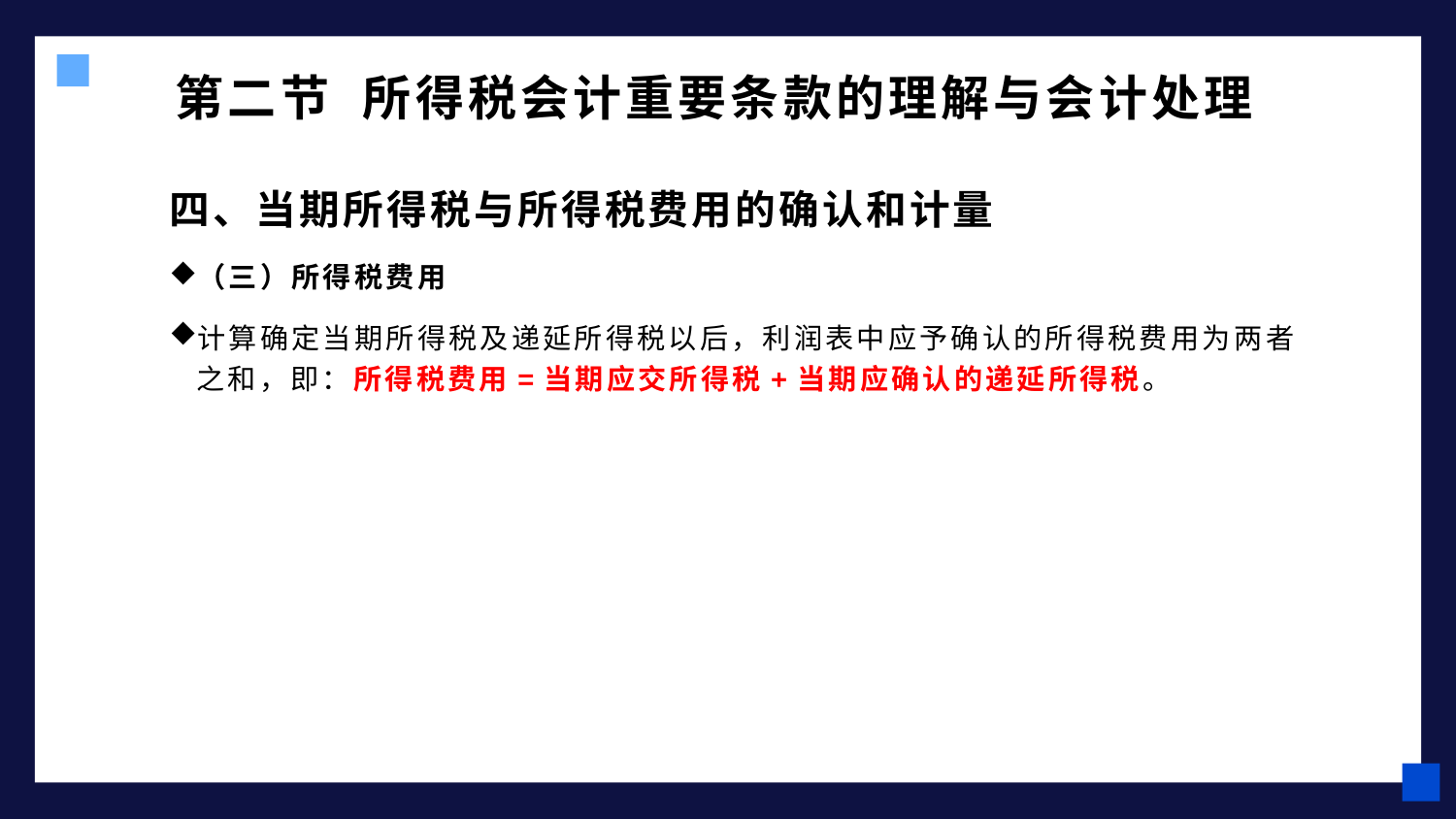

# 第二节  所得税会计重要条款的理解与会计处理
四、当期所得税与所得税费用的确认和计量
（三）所得税费用
计算确定当期所得税及递延所得税以后，利润表中应予确认的所得税费用为两者之和，即：所得税费用=当期应交所得税+当期应确认的递延所得税。